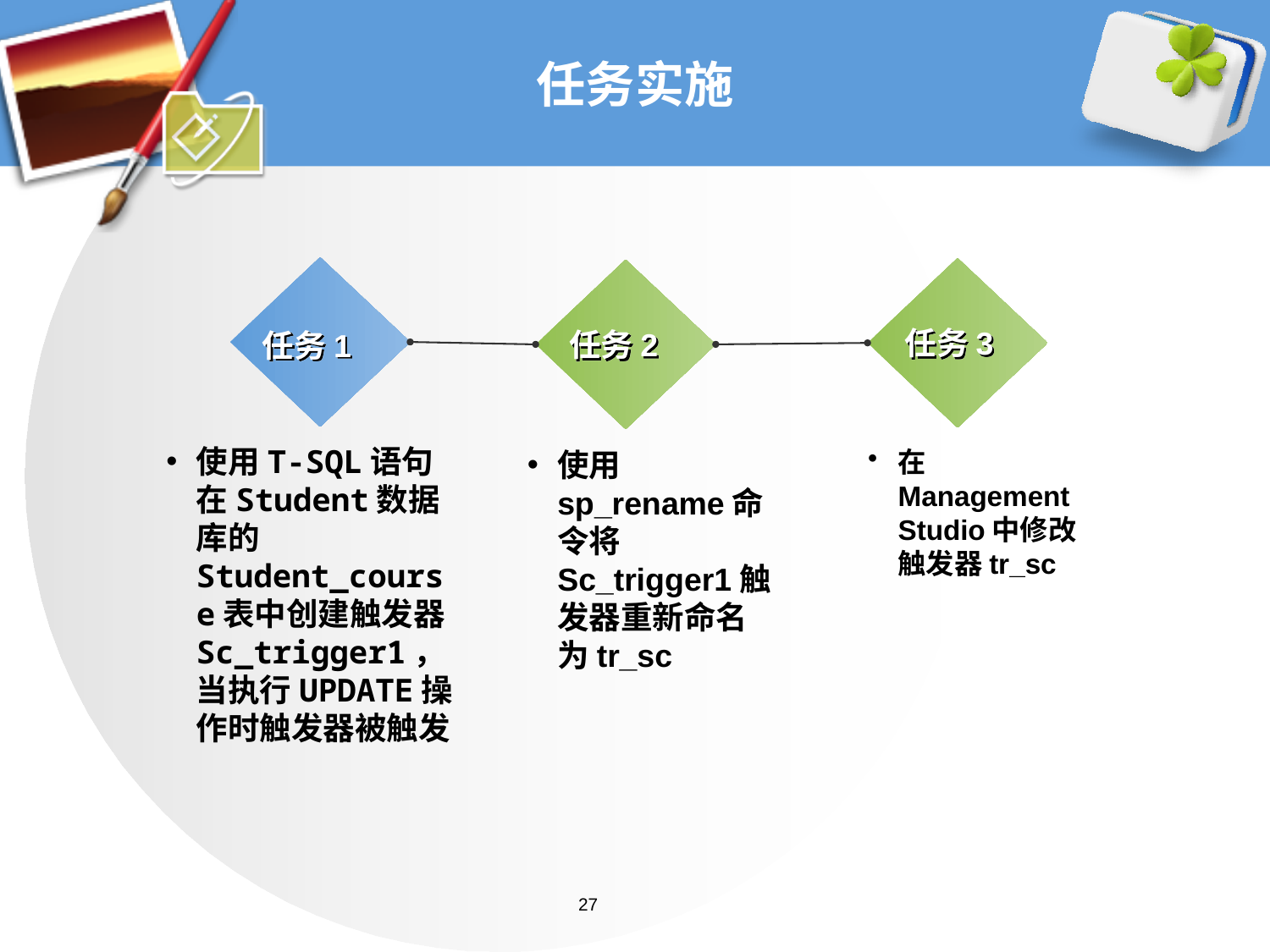

# 任务实施

任务3
任务2
任务1
使用T-SQL语句在Student数据库的Student_course表中创建触发器Sc_trigger1，当执行UPDATE操作时触发器被触发
使用sp_rename命令将Sc_trigger1触发器重新命名为tr_sc
在Management Studio中修改触发器tr_sc
27